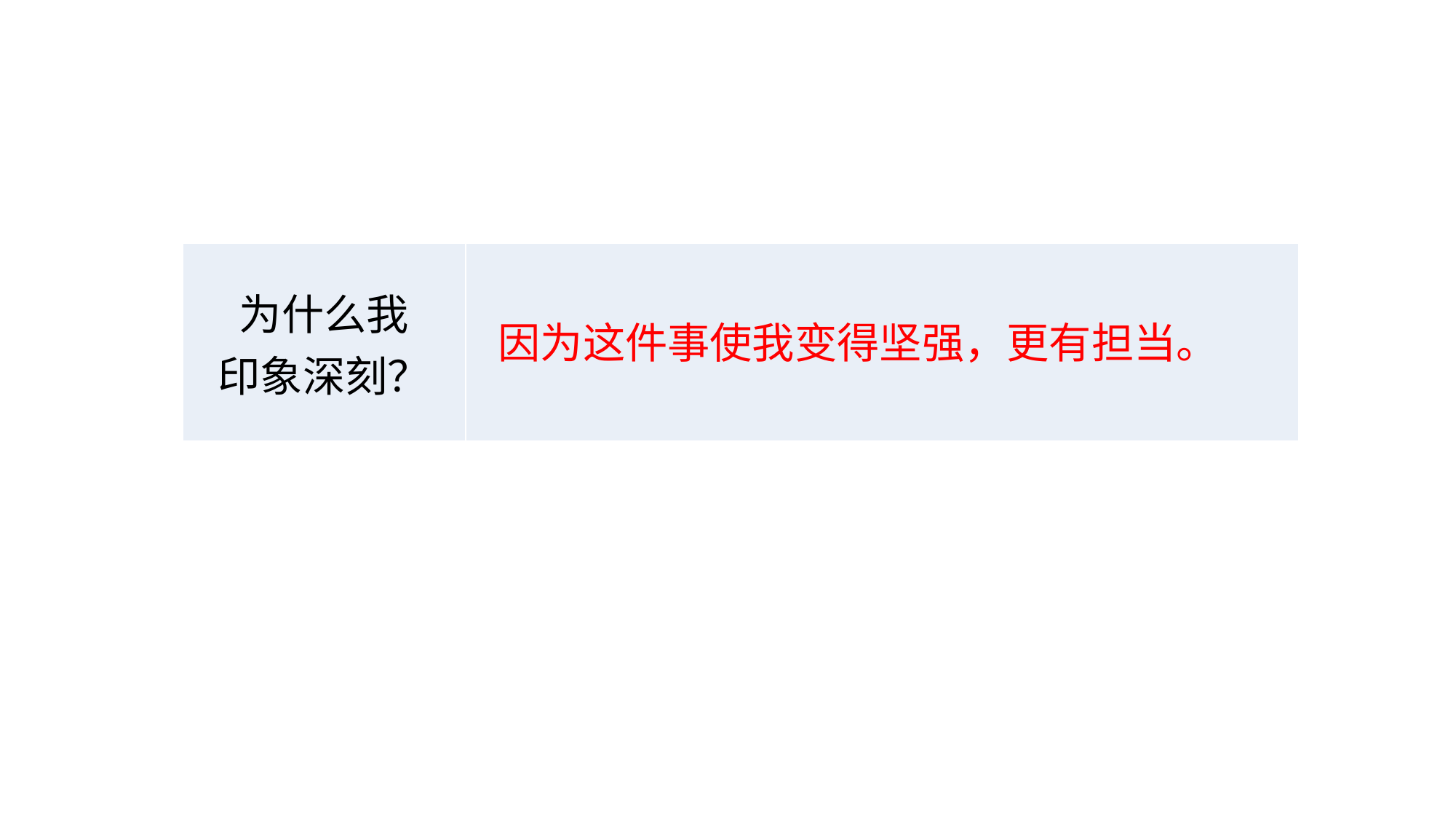

| 为什么我 印象深刻？ |  |
| --- | --- |
因为这件事使我变得坚强，更有担当。